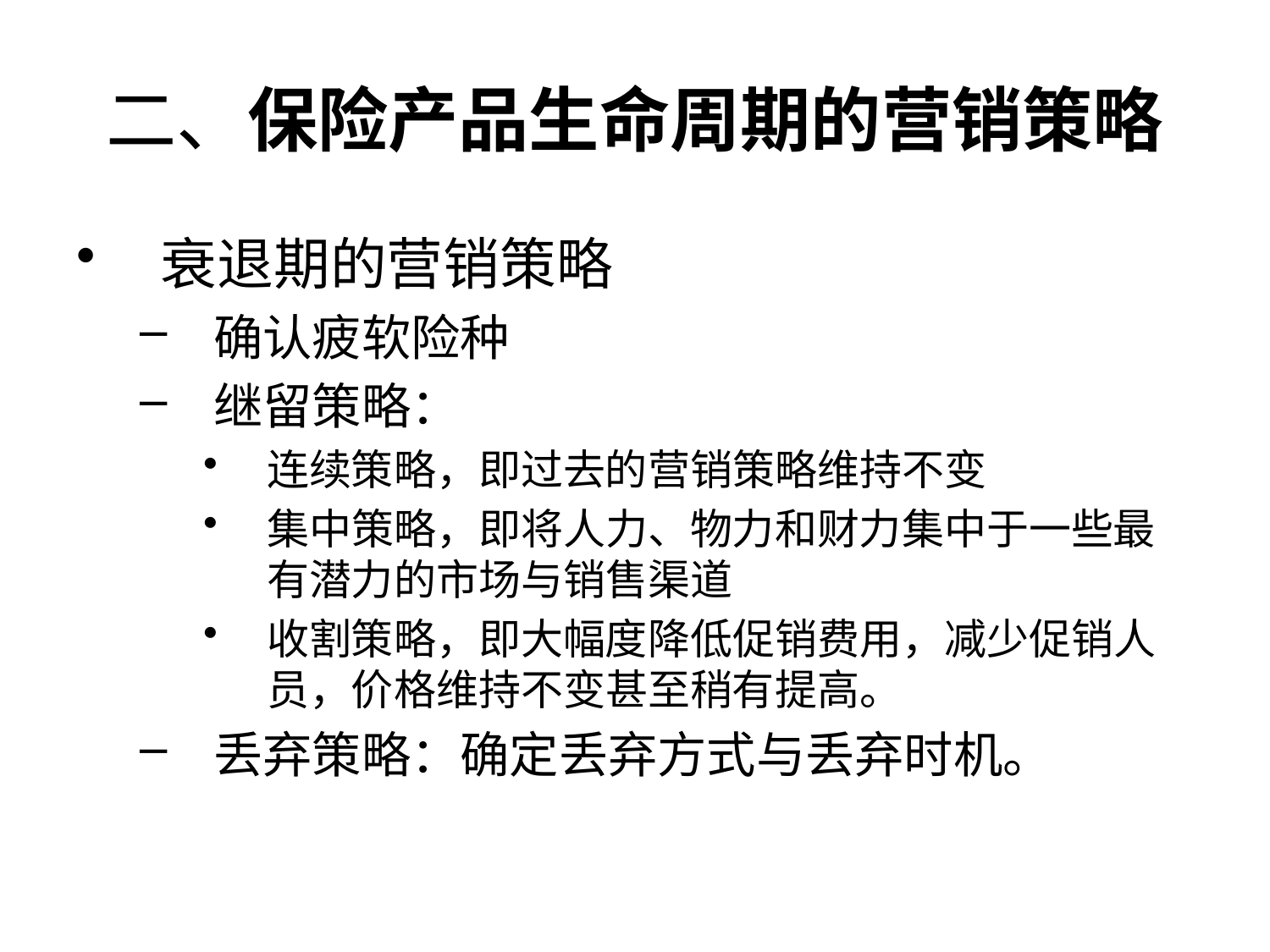

# 二、保险产品生命周期的营销策略
衰退期的营销策略
确认疲软险种
继留策略：
连续策略，即过去的营销策略维持不变
集中策略，即将人力、物力和财力集中于一些最有潜力的市场与销售渠道
收割策略，即大幅度降低促销费用，减少促销人员，价格维持不变甚至稍有提高。
丢弃策略：确定丢弃方式与丢弃时机。